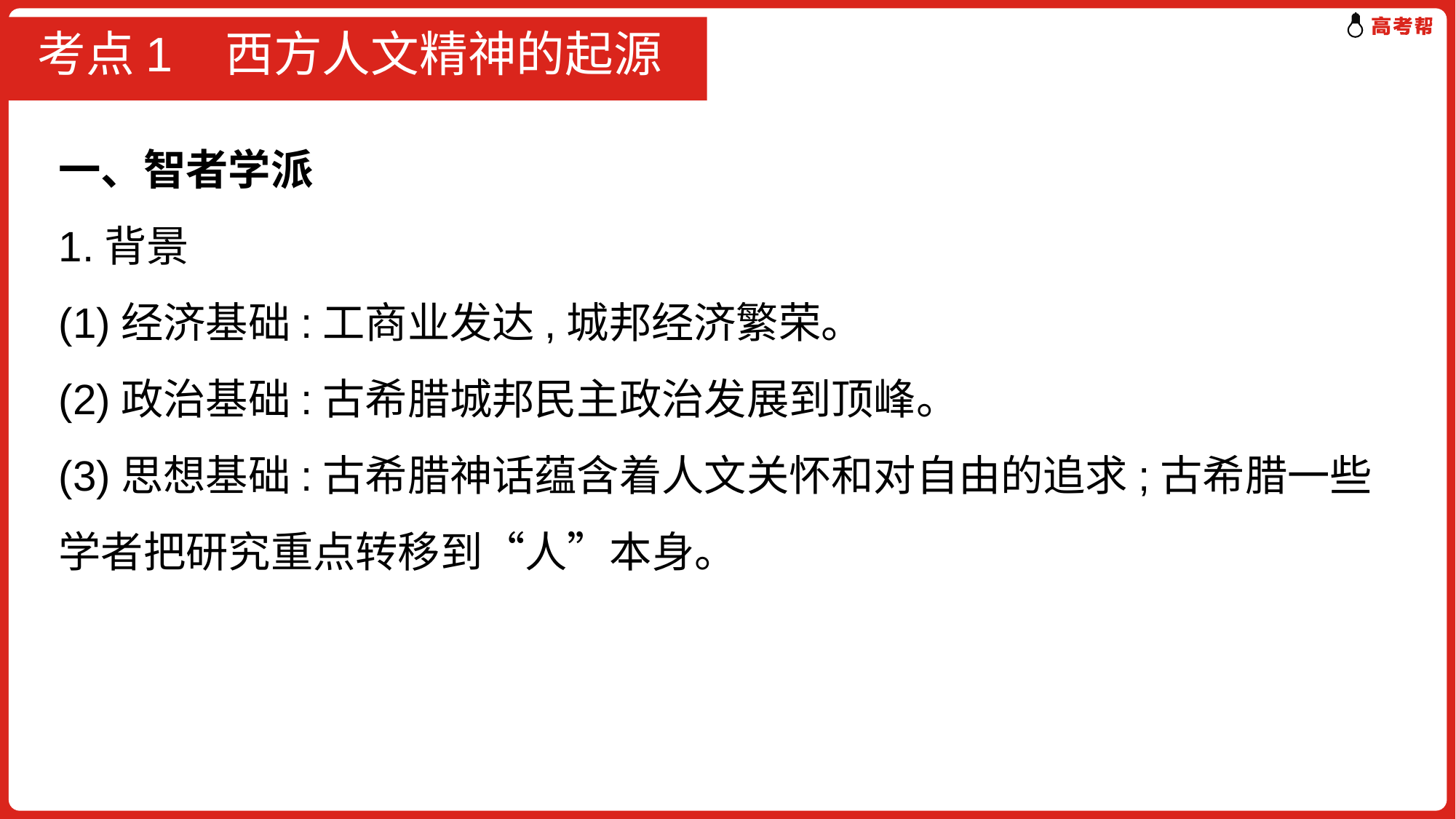

# 考点1   西方人文精神的起源
一、智者学派
1.背景
(1)经济基础:工商业发达,城邦经济繁荣。
(2)政治基础:古希腊城邦民主政治发展到顶峰。
(3)思想基础:古希腊神话蕴含着人文关怀和对自由的追求;古希腊一些学者把研究重点转移到“人”本身。